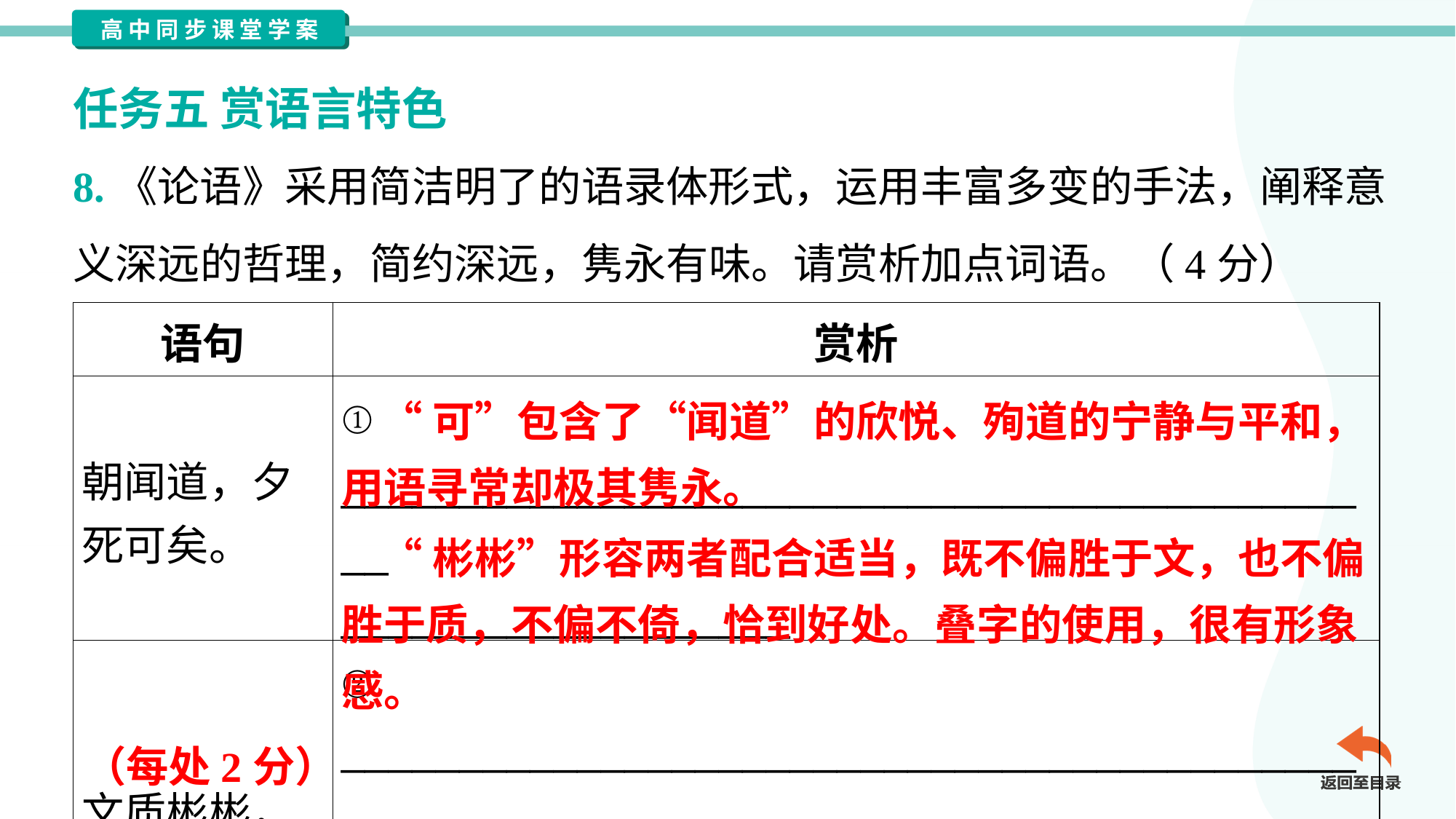

任务五 赏语言特色
8.《论语》采用简洁明了的语录体形式，运用丰富多变的手法，阐释意
义深远的哲理，简约深远，隽永有味。请赏析加点词语。（4分）
| 语句 | 赏析 |
| --- | --- |
| 朝闻道，夕 死可矣。 | ① \_\_\_\_\_\_\_\_\_\_\_\_\_\_\_\_\_\_\_\_\_\_\_\_\_\_\_\_\_\_\_\_\_\_\_\_\_\_\_\_\_\_\_\_\_ \_\_\_\_\_\_\_\_\_\_\_\_\_\_\_\_\_\_\_ |
| 文质彬彬， 然后君子。 | ② \_\_\_\_\_\_\_\_\_\_\_\_\_\_\_\_\_\_\_\_\_\_\_\_\_\_\_\_\_\_\_\_\_\_\_\_\_\_\_\_\_\_\_\_\_ \_\_\_\_\_\_\_\_\_\_\_\_\_\_\_\_\_\_\_\_\_\_\_\_\_\_\_\_\_\_\_\_\_\_\_\_\_\_\_\_\_\_\_\_\_\_\_\_ \_\_\_\_\_\_\_\_\_\_\_\_\_\_\_\_\_ |
    “可”包含了“闻道”的欣悦、殉道的宁静与平和，用语寻常却极其隽永。
    “彬彬”形容两者配合适当，既不偏胜于文，也不偏胜于质，不偏不倚，恰到好处。叠字的使用，很有形象感。
（每处2分）